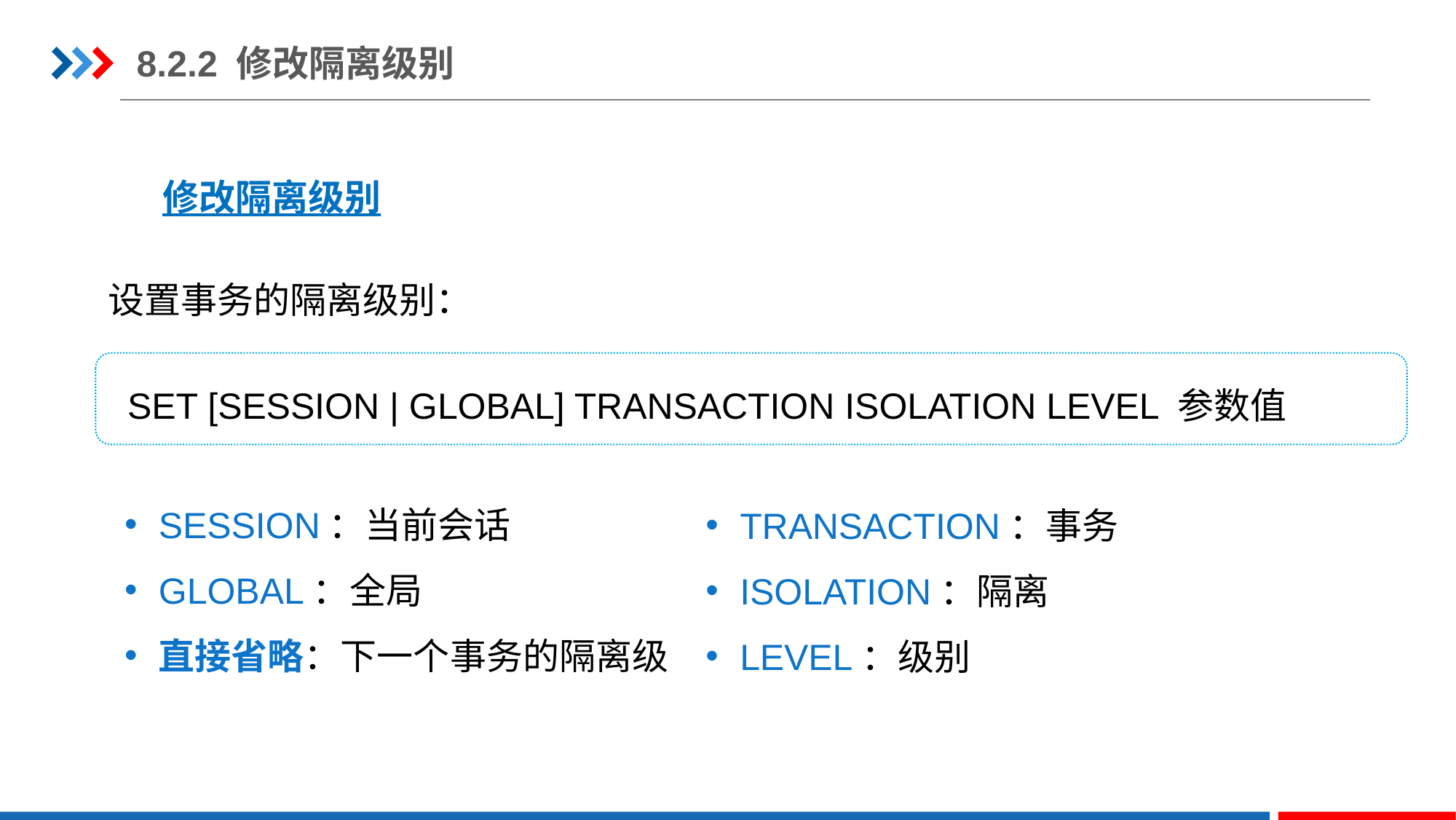

8.2.2 修改隔离级别
修改隔离级别

设置事务的隔离级别：

SET [SESSION | GLOBAL] TRANSACTION ISOLATION LEVEL 参数值
SESSION：当前会话
GLOBAL：全局
直接省略：下一个事务的隔离级
TRANSACTION：事务
ISOLATION：隔离
LEVEL：级别